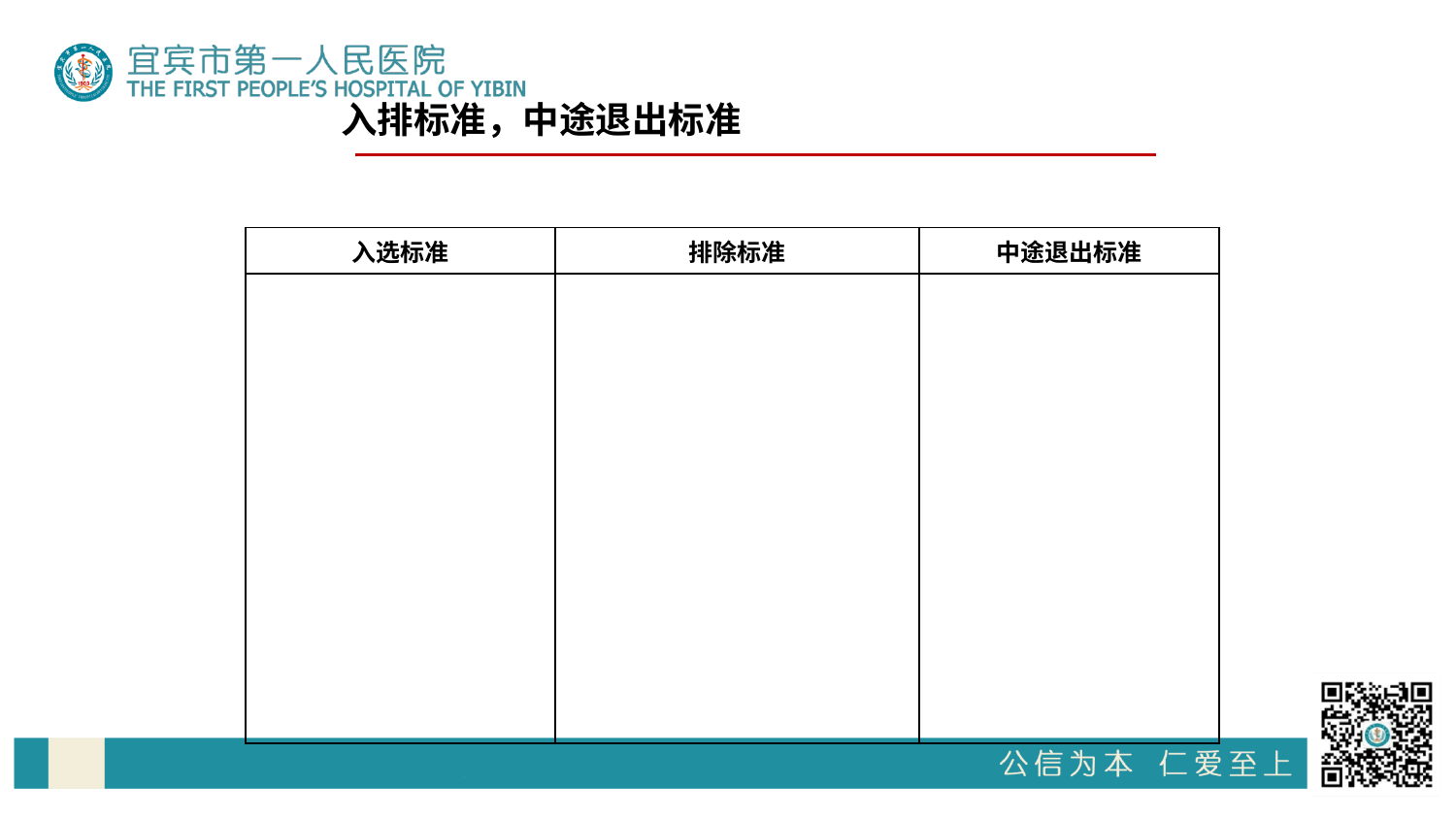

入排标准，中途退出标准
| 入选标准 | 排除标准 | 中途退出标准 |
| --- | --- | --- |
|  |  |  |
13
13